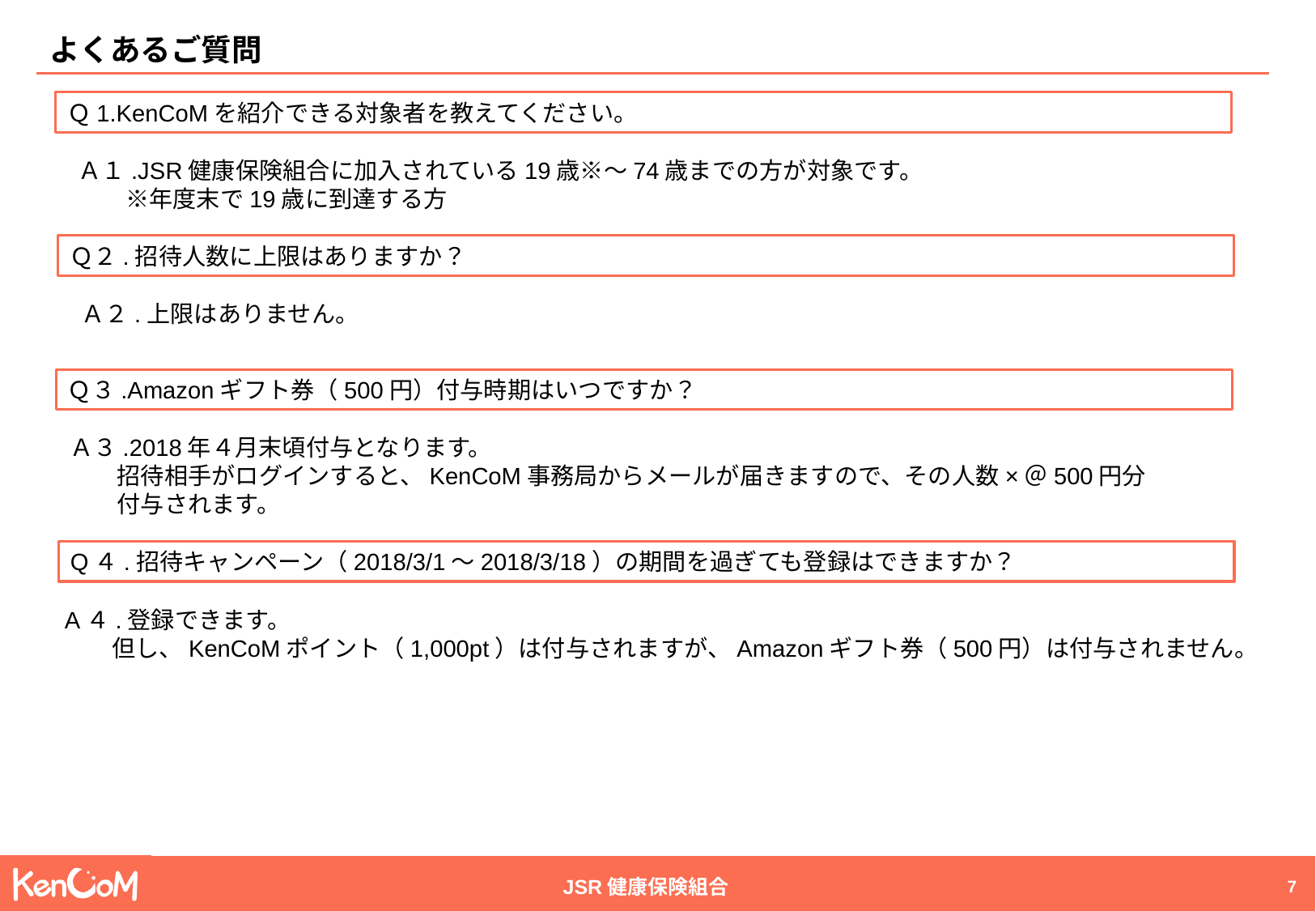

よくあるご質問
Ｑ1.KenCoMを紹介できる対象者を教えてください。
Ａ１.JSR健康保険組合に加入されている19歳※～74歳までの方が対象です。
　　※年度末で19歳に到達する方
Ｑ２.招待人数に上限はありますか？
Ａ２.上限はありません。
Ｑ３.Amazonギフト券（500円）付与時期はいつですか？
Ａ３.2018年４月末頃付与となります。
　　招待相手がログインすると、KenCoM事務局からメールが届きますので、その人数×＠500円分
　　付与されます。
Q４.招待キャンペーン（2018/3/1～2018/3/18）の期間を過ぎても登録はできますか？
A４.登録できます。
　　但し、KenCoMポイント（1,000pt）は付与されますが、Amazonギフト券（500円）は付与されません。